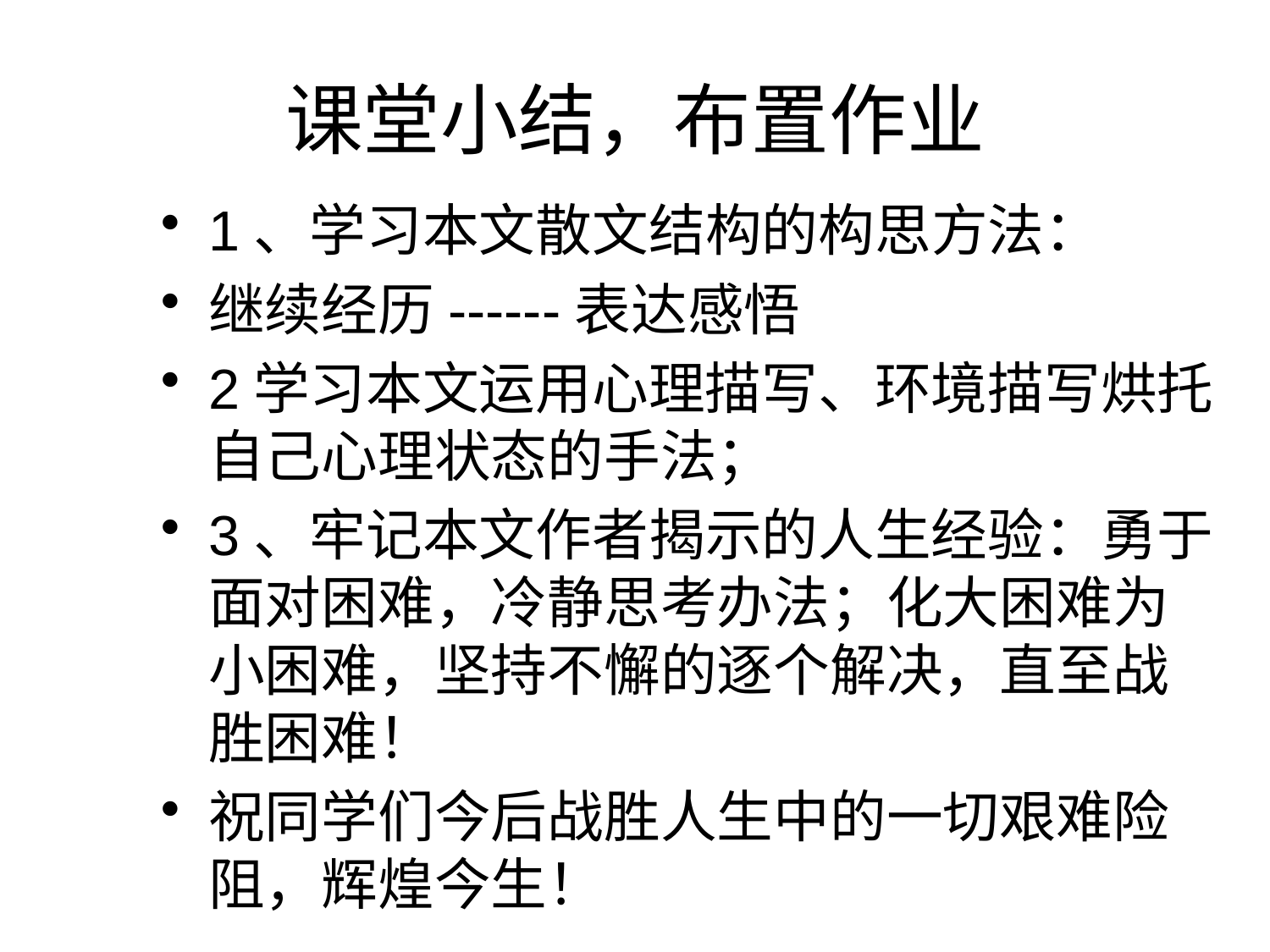

# 课堂小结，布置作业
1、学习本文散文结构的构思方法：
继续经历------表达感悟
2学习本文运用心理描写、环境描写烘托自己心理状态的手法；
3、牢记本文作者揭示的人生经验：勇于面对困难，冷静思考办法；化大困难为小困难，坚持不懈的逐个解决，直至战胜困难！
祝同学们今后战胜人生中的一切艰难险阻，辉煌今生！